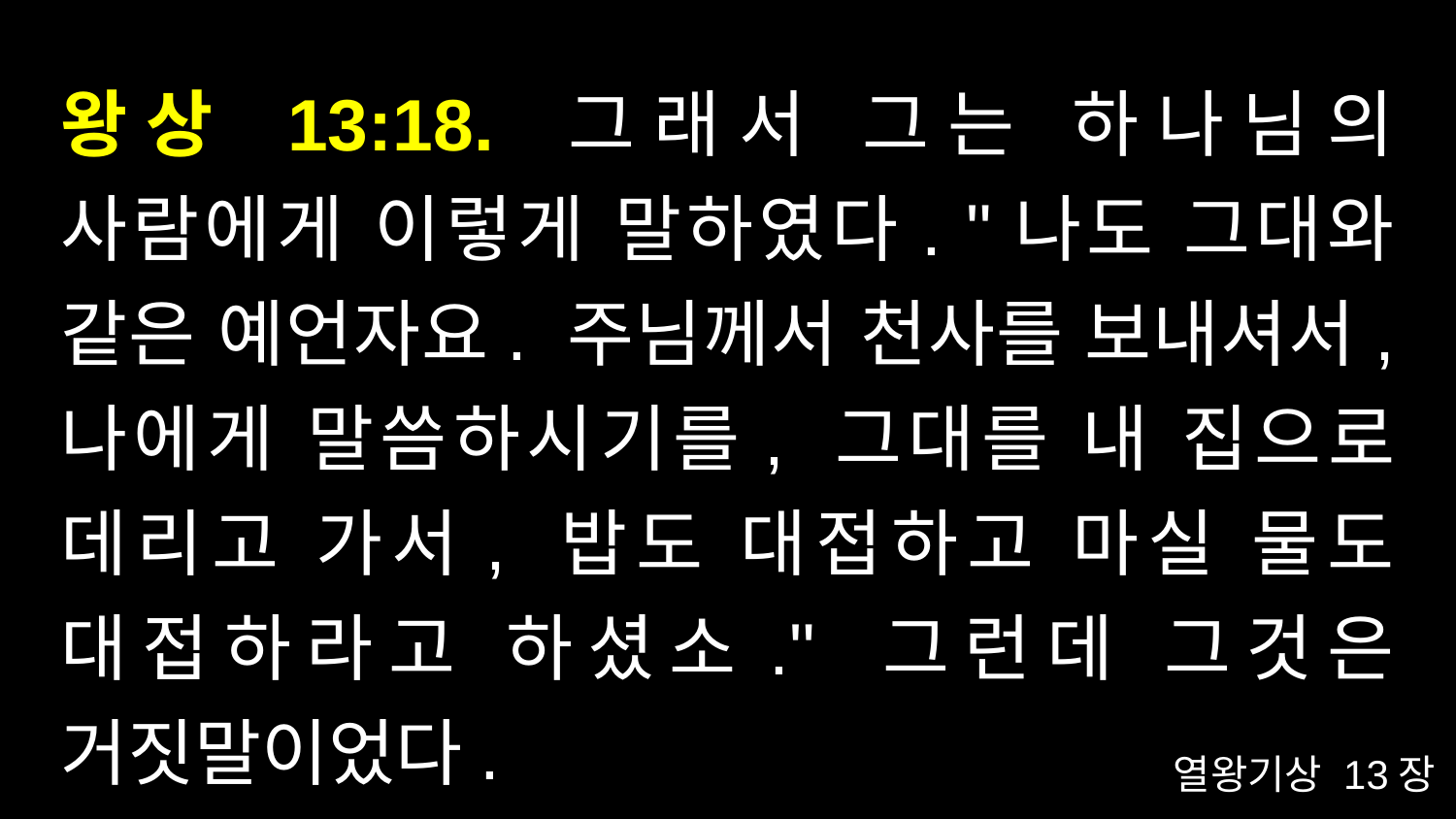

# 왕상 13:18. 그래서 그는 하나님의 사람에게 이렇게 말하였다. "나도 그대와 같은 예언자요. 주님께서 천사를 보내셔서, 나에게 말씀하시기를, 그대를 내 집으로 데리고 가서, 밥도 대접하고 마실 물도 대접하라고 하셨소." 그런데 그것은 거짓말이었다.
열왕기상 13장